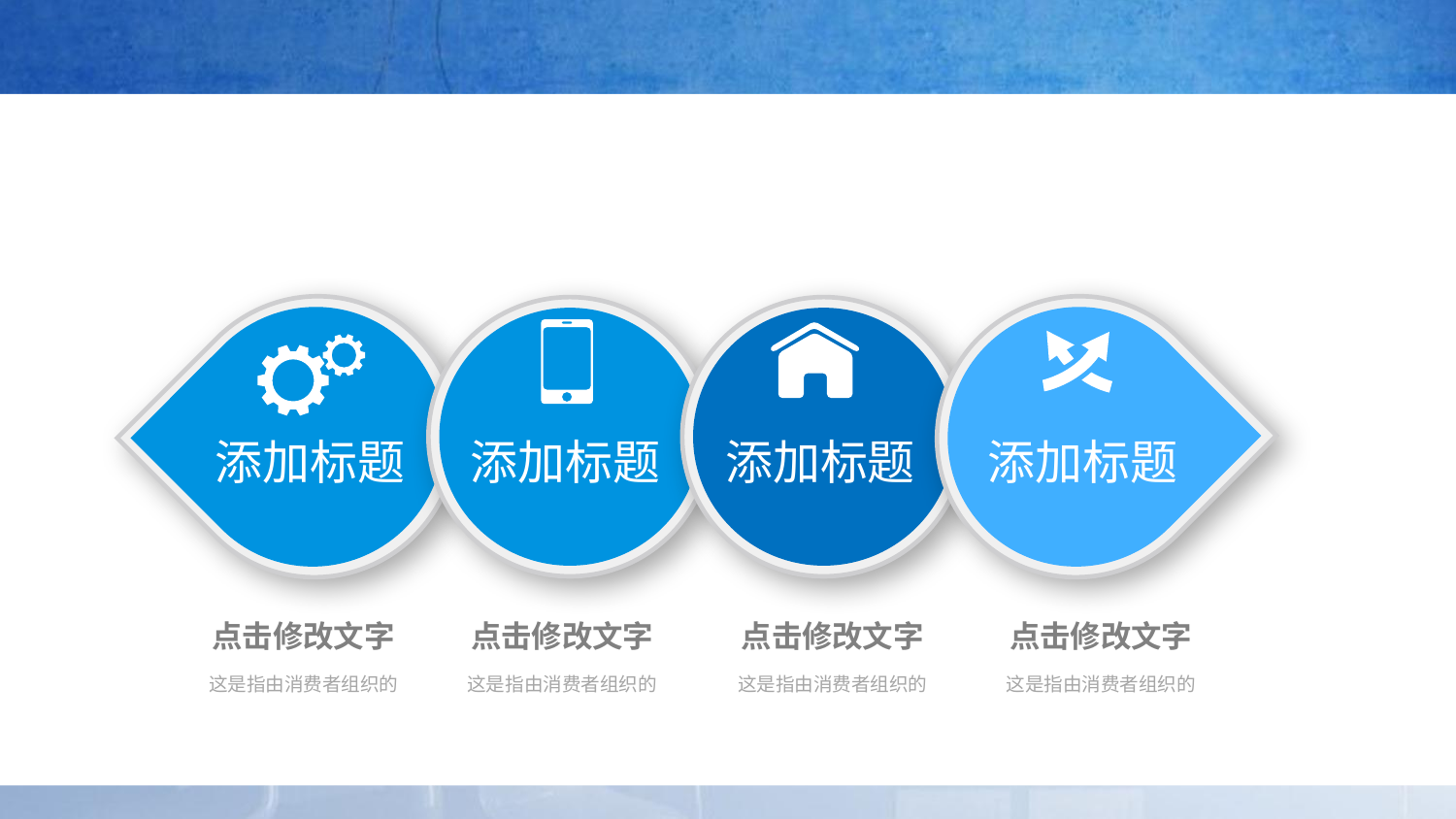

#

添加标题

添加标题

添加标题

添加标题
点击修改文字
这是指由消费者组织的
点击修改文字
这是指由消费者组织的
点击修改文字
这是指由消费者组织的
点击修改文字
这是指由消费者组织的